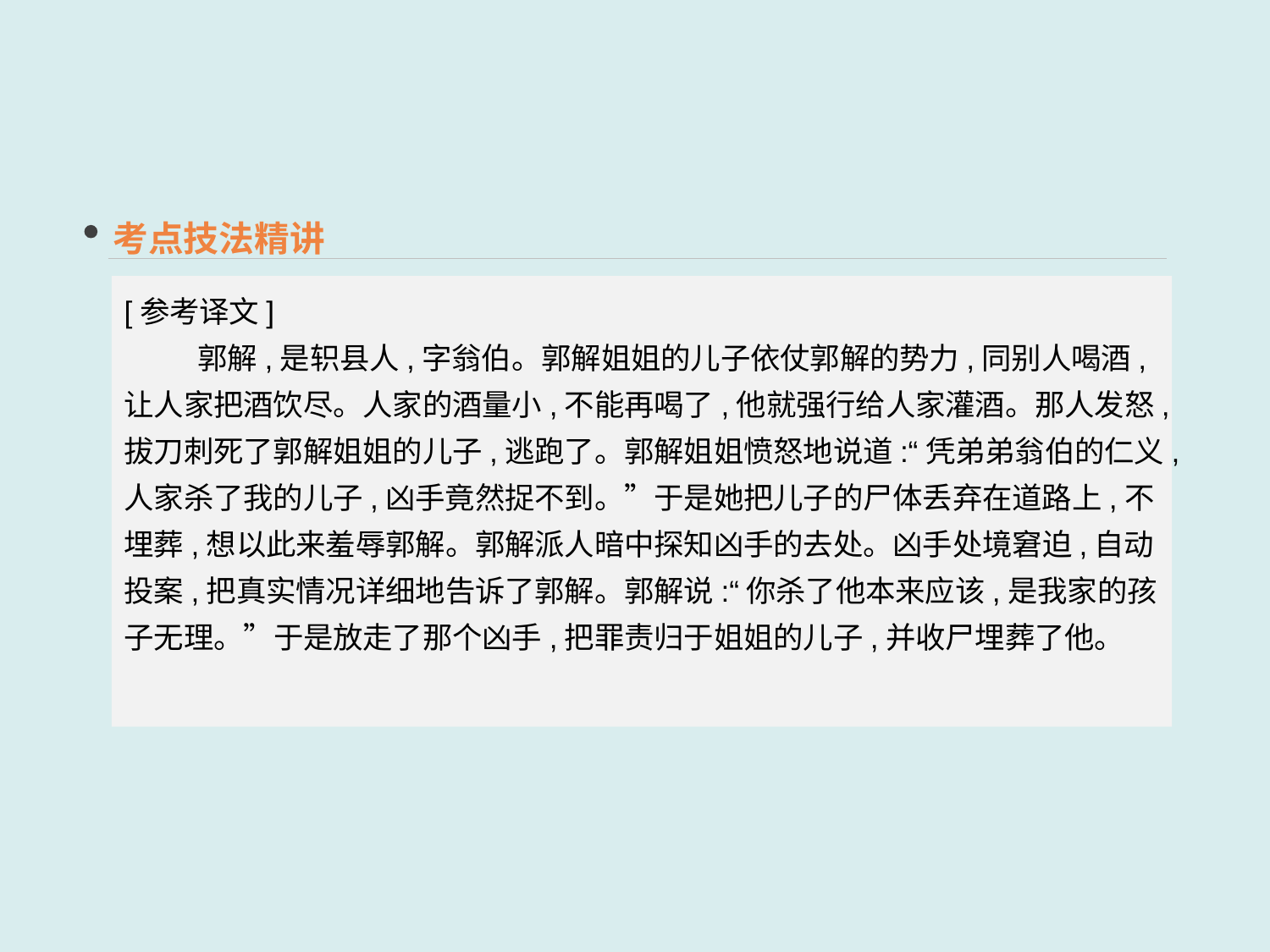

考点技法精讲

[参考译文]
 　　郭解,是轵县人,字翁伯。郭解姐姐的儿子依仗郭解的势力,同别人喝酒,让人家把酒饮尽。人家的酒量小,不能再喝了,他就强行给人家灌酒。那人发怒,拔刀刺死了郭解姐姐的儿子,逃跑了。郭解姐姐愤怒地说道:“凭弟弟翁伯的仁义,人家杀了我的儿子,凶手竟然捉不到。”于是她把儿子的尸体丢弃在道路上,不埋葬,想以此来羞辱郭解。郭解派人暗中探知凶手的去处。凶手处境窘迫,自动投案,把真实情况详细地告诉了郭解。郭解说:“你杀了他本来应该,是我家的孩子无理。”于是放走了那个凶手,把罪责归于姐姐的儿子,并收尸埋葬了他。